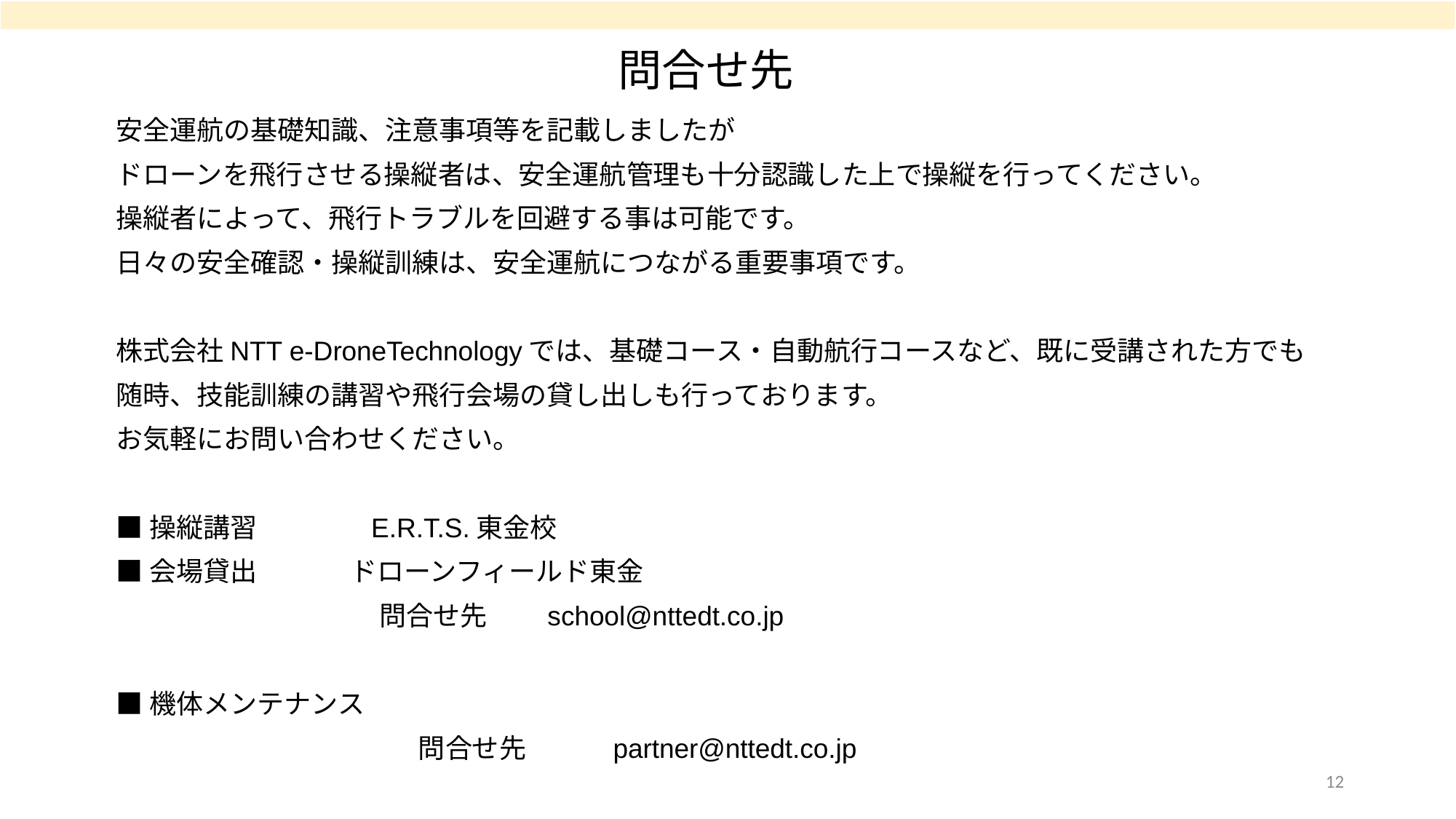

問合せ先
安全運航の基礎知識、注意事項等を記載しましたが
ドローンを飛行させる操縦者は、安全運航管理も十分認識した上で操縦を行ってください。
操縦者によって、飛行トラブルを回避する事は可能です。
日々の安全確認・操縦訓練は、安全運航につながる重要事項です。

株式会社NTT e-DroneTechnologyでは、基礎コース・自動航行コースなど、既に受講された方でも
随時、技能訓練の講習や飛行会場の貸し出しも行っております。
お気軽にお問い合わせください。

■操縦講習　　　　E.R.T.S.東金校
■会場貸出　  　　ドローンフィールド東金
　　　　　　　　        問合せ先　　school@nttedt.co.jp

■機体メンテナンス
　　　　　　　　　　　 問合せ先　　　partner@nttedt.co.jp

12